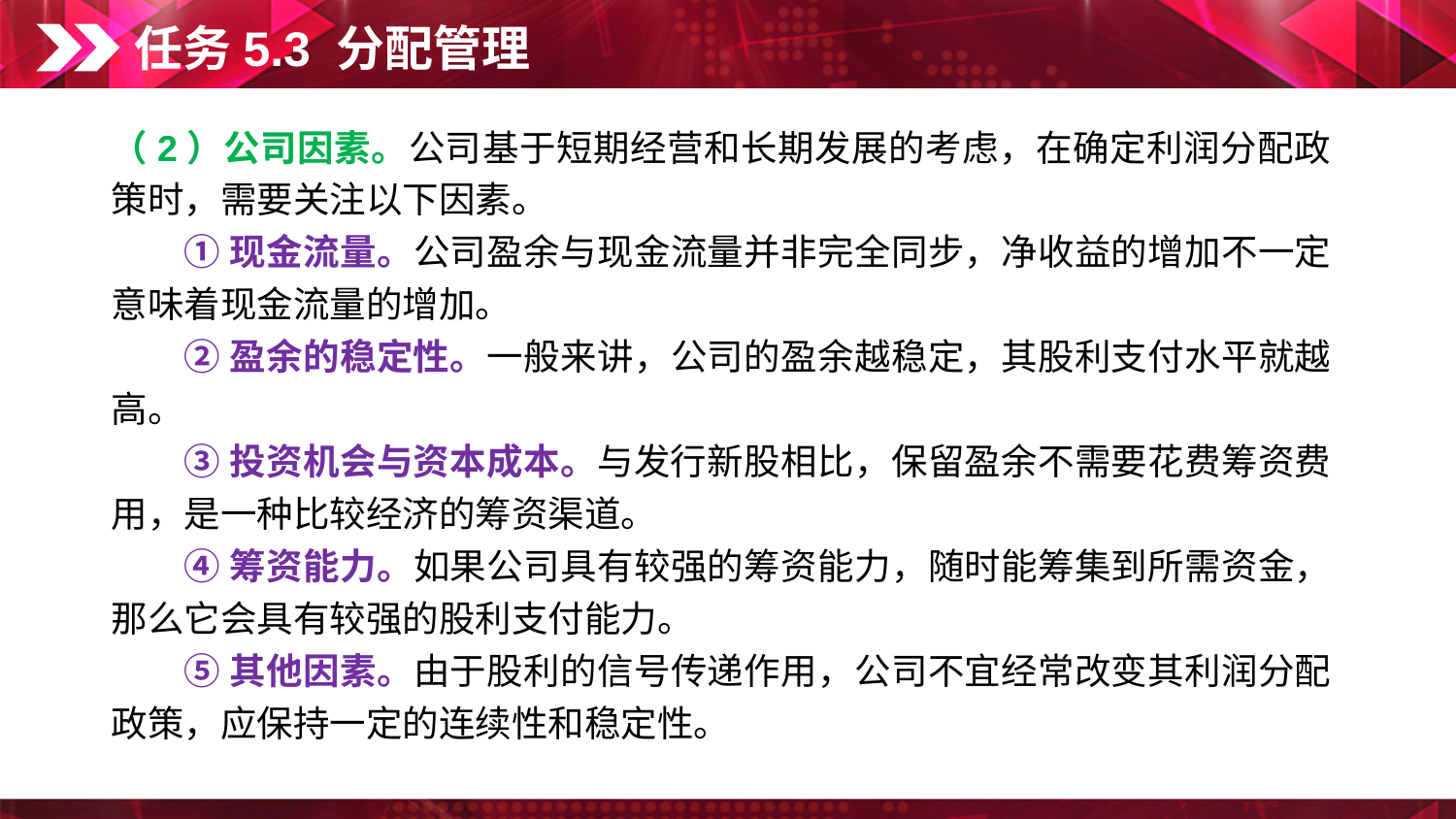

任务5.3 分配管理

（2）公司因素。公司基于短期经营和长期发展的考虑，在确定利润分配政策时，需要关注以下因素。
①现金流量。公司盈余与现金流量并非完全同步，净收益的增加不一定意味着现金流量的增加。
②盈余的稳定性。一般来讲，公司的盈余越稳定，其股利支付水平就越高。
③投资机会与资本成本。与发行新股相比，保留盈余不需要花费筹资费用，是一种比较经济的筹资渠道。
④筹资能力。如果公司具有较强的筹资能力，随时能筹集到所需资金，那么它会具有较强的股利支付能力。
⑤其他因素。由于股利的信号传递作用，公司不宜经常改变其利润分配政策，应保持一定的连续性和稳定性。